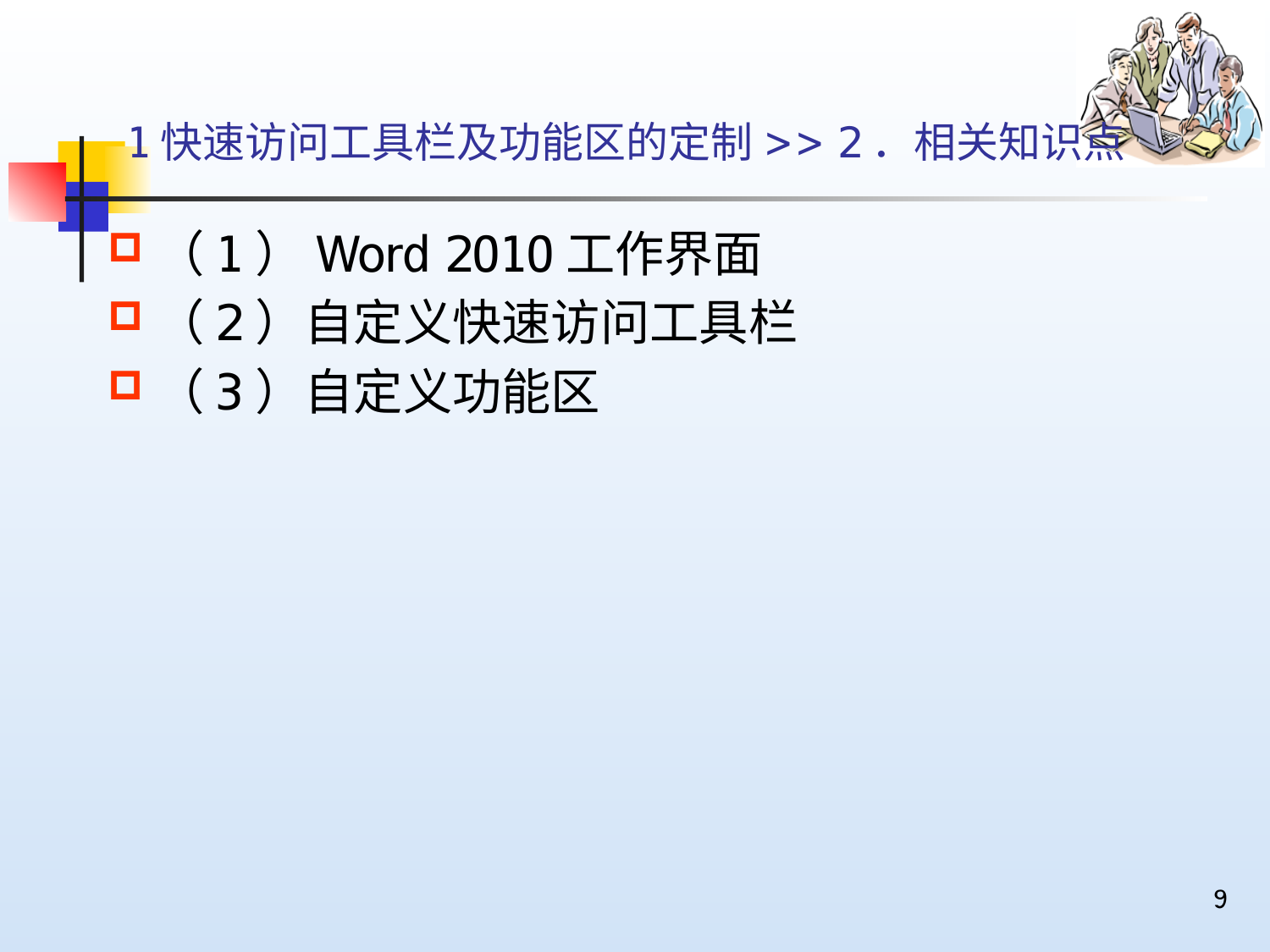

# 1快速访问工具栏及功能区的定制>> 2．相关知识点
（1）Word 2010工作界面
（2）自定义快速访问工具栏
（3）自定义功能区
9